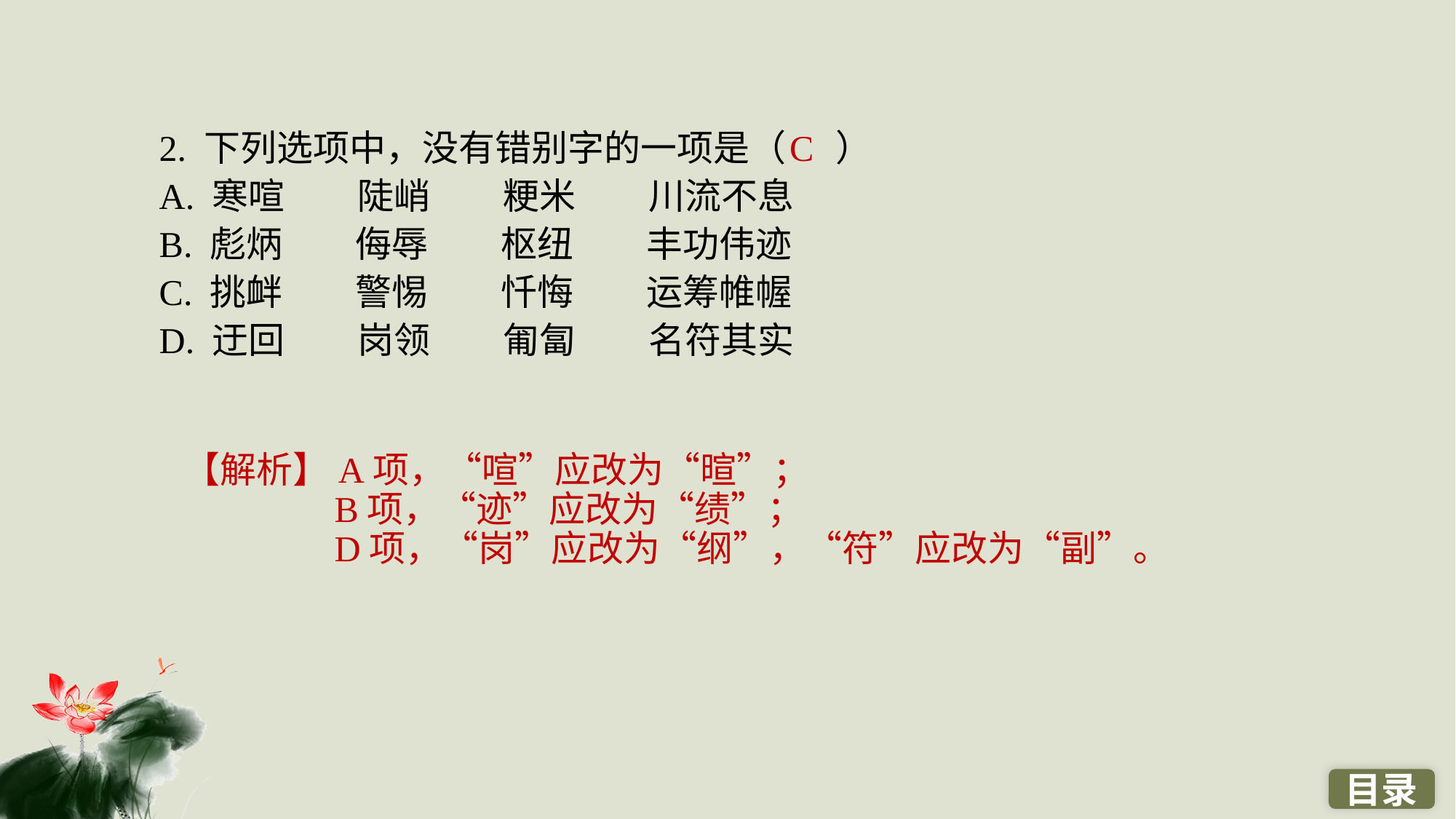

2. 下列选项中，没有错别字的一项是（      ）
A. 寒喧　　陡峭　　粳米　　川流不息
B. 彪炳　　侮辱　　枢纽　　丰功伟迹
C. 挑衅　　警惕　　忏悔　　运筹帷幄
D. 迂回　　岗领　　匍匐　　名符其实
C
【解析】A项，“喧”应改为“暄”；
B项，“迹”应改为“绩”；
D项，“岗”应改为“纲”，“符”应改为“副”。